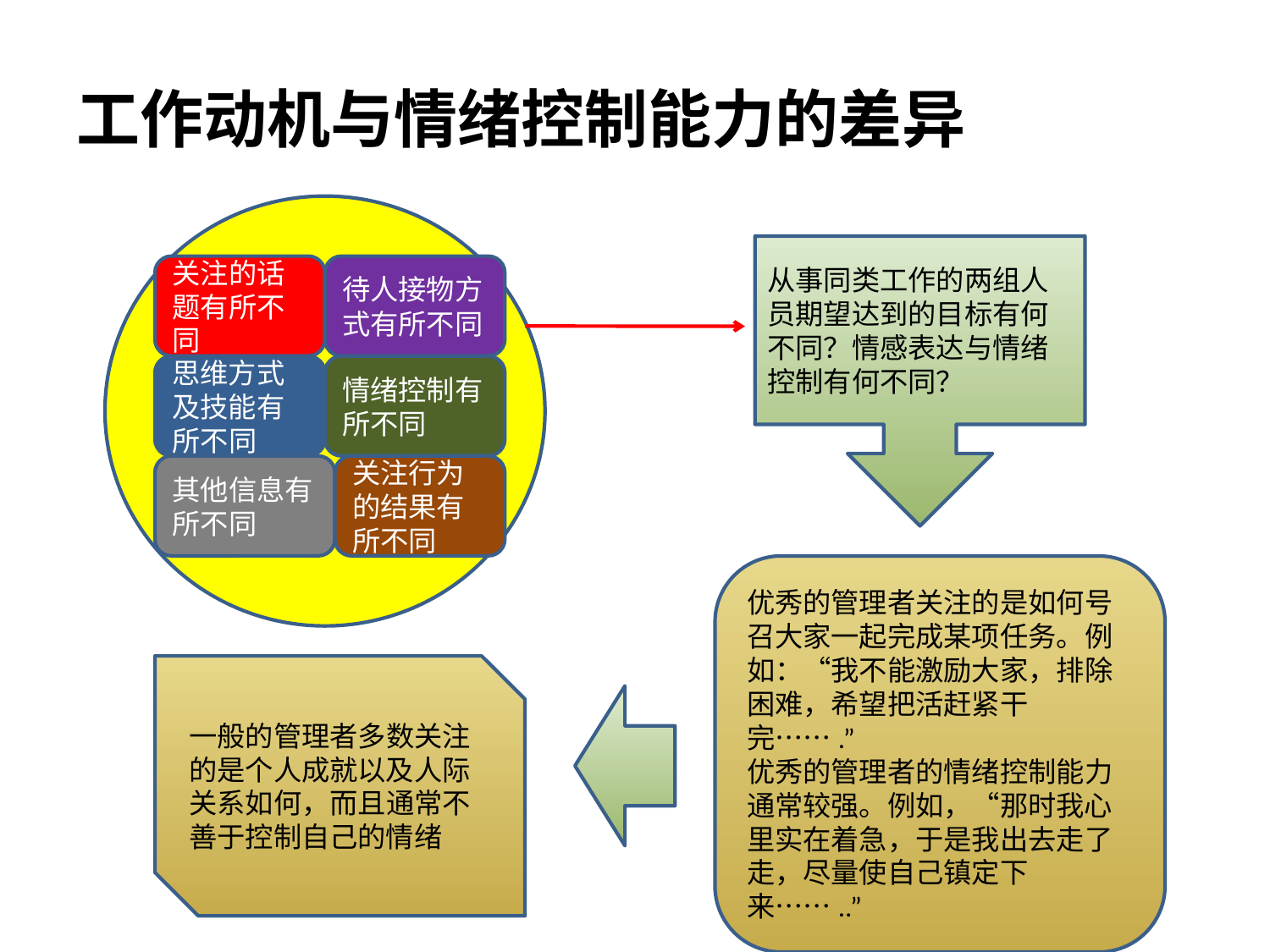

# 工作动机与情绪控制能力的差异

从事同类工作的两组人员期望达到的目标有何不同？情感表达与情绪控制有何不同？
关注的话题有所不同
待人接物方式有所不同
思维方式及技能有所不同
情绪控制有所不同
其他信息有所不同
关注行为的结果有所不同
优秀的管理者关注的是如何号召大家一起完成某项任务。例如：“我不能激励大家，排除困难，希望把活赶紧干完…….”
优秀的管理者的情绪控制能力通常较强。例如，“那时我心里实在着急，于是我出去走了走，尽量使自己镇定下来……..”
一般的管理者多数关注的是个人成就以及人际关系如何，而且通常不善于控制自己的情绪